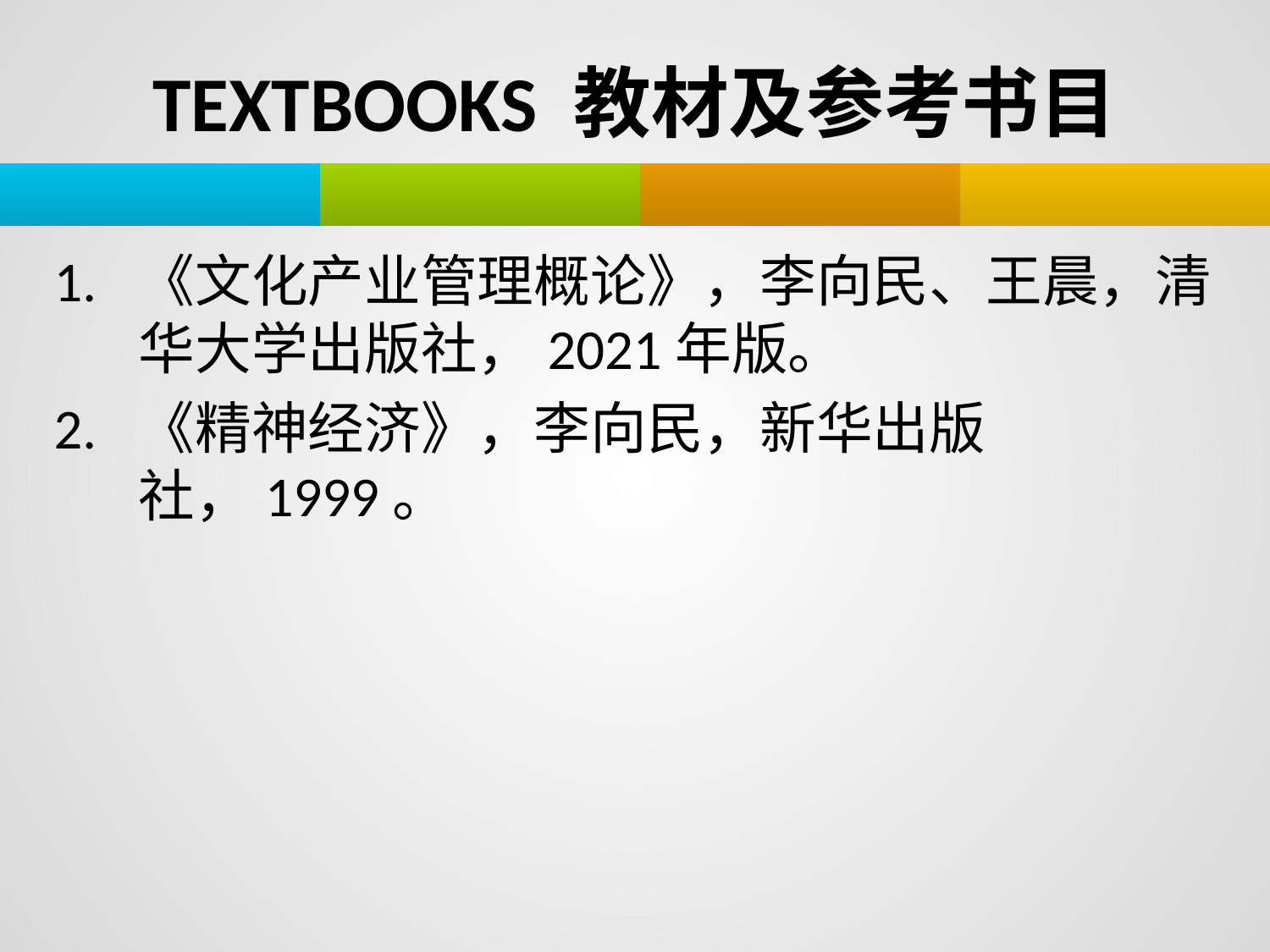

# TEXTBOOKS 教材及参考书目

《文化产业管理概论》，李向民、王晨，清华大学出版社，2021年版。
《精神经济》，李向民，新华出版社，1999。